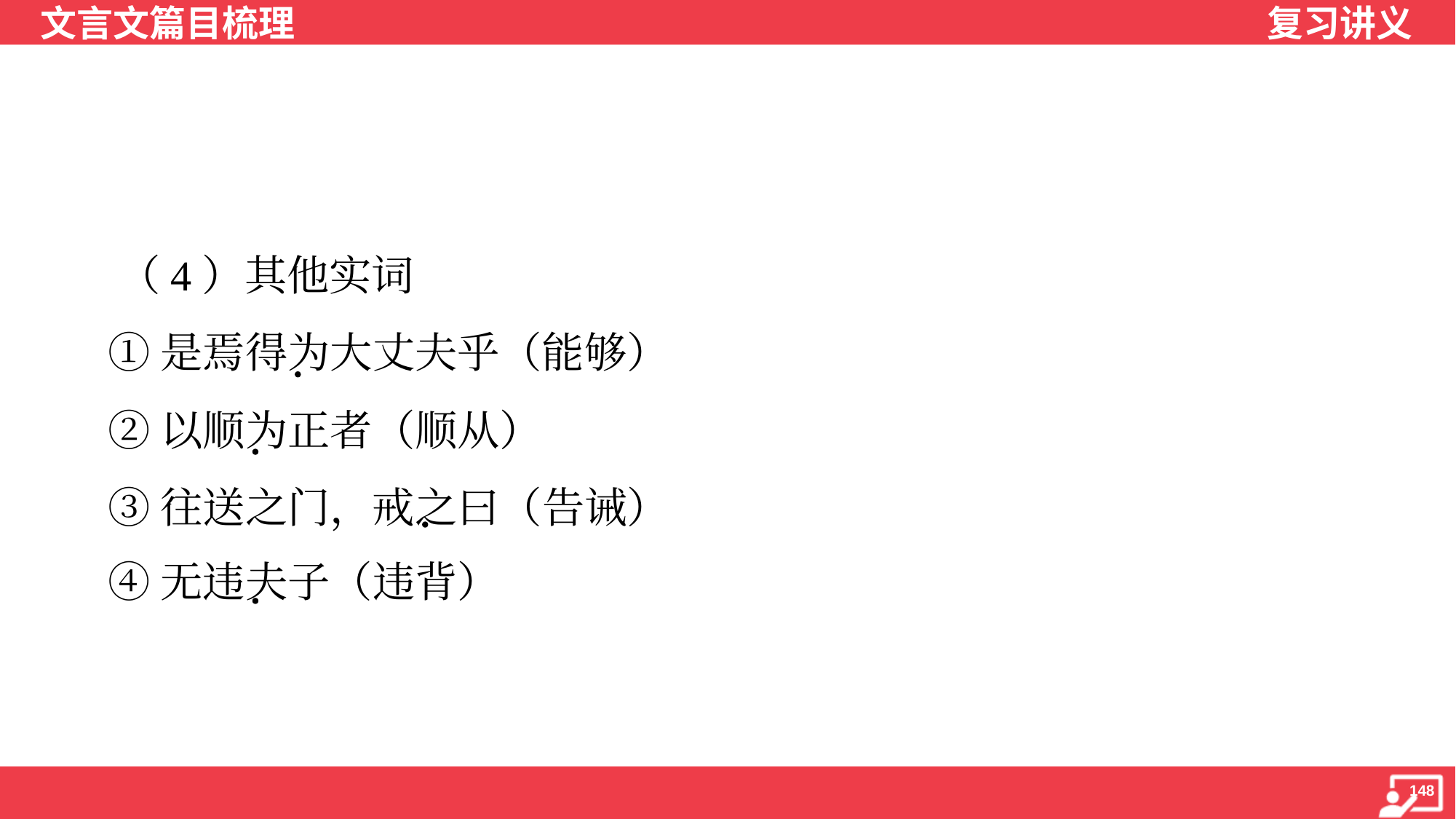

（4）其他实词
    ①是焉得为大丈夫乎（能够）
    ②以顺为正者（顺从）
    ③往送之门，戒之曰（告诫）
    ④无违夫子（违背）